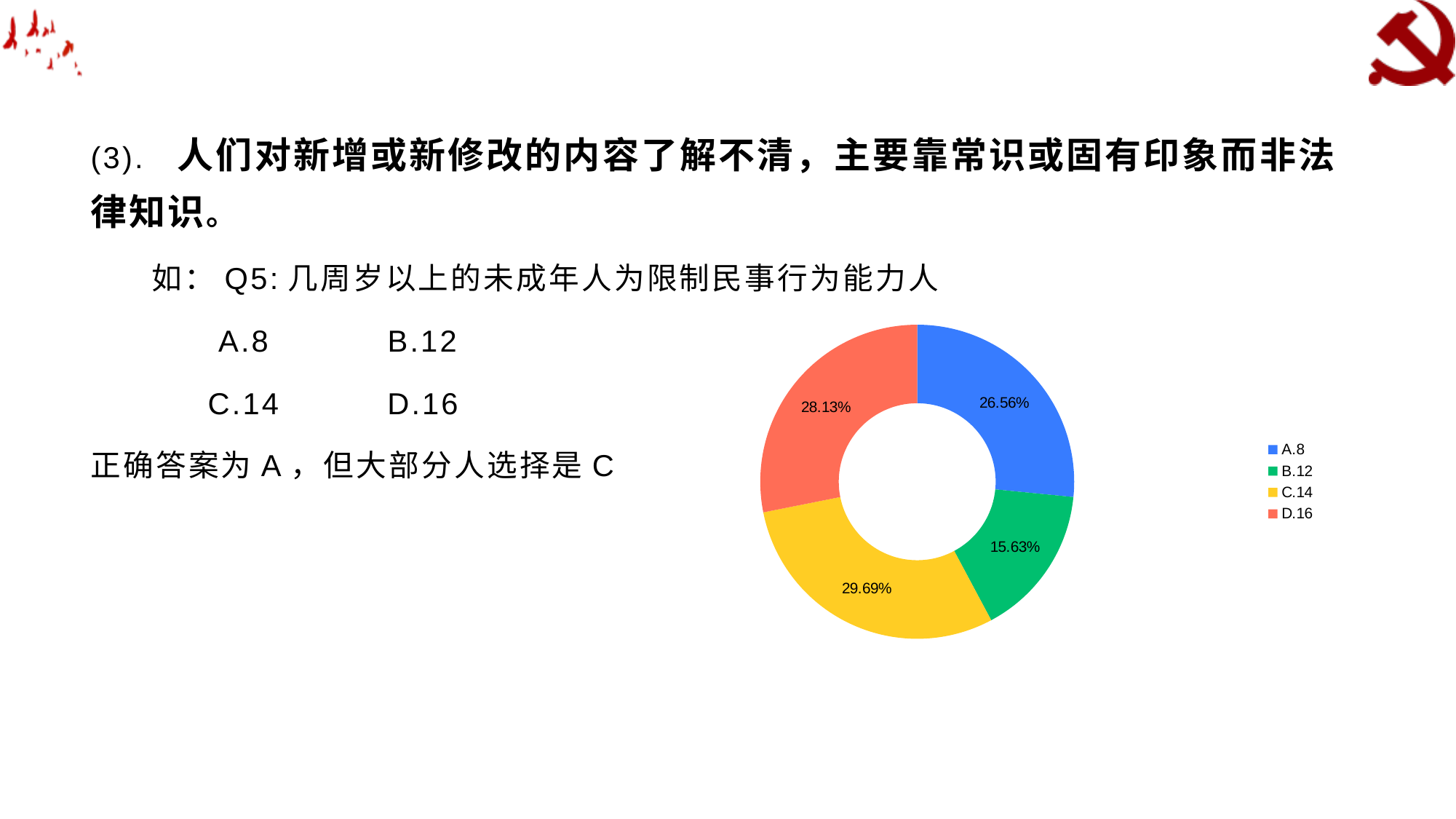

#
(3).  人们对新增或新修改的内容了解不清，主要靠常识或固有印象而非法律知识。
      如：Q5:几周岁以上的未成年人为限制民事行为能力人
            A.8           B.12
           C.14          D.16
正确答案为A，但大部分人选择是C

### Chart

| Category |  |
|---|---|
| A.8 | 0.2656 |
| B.12 | 0.1563 |
| C.14 | 0.2969 |
| D.16 | 0.2813 |